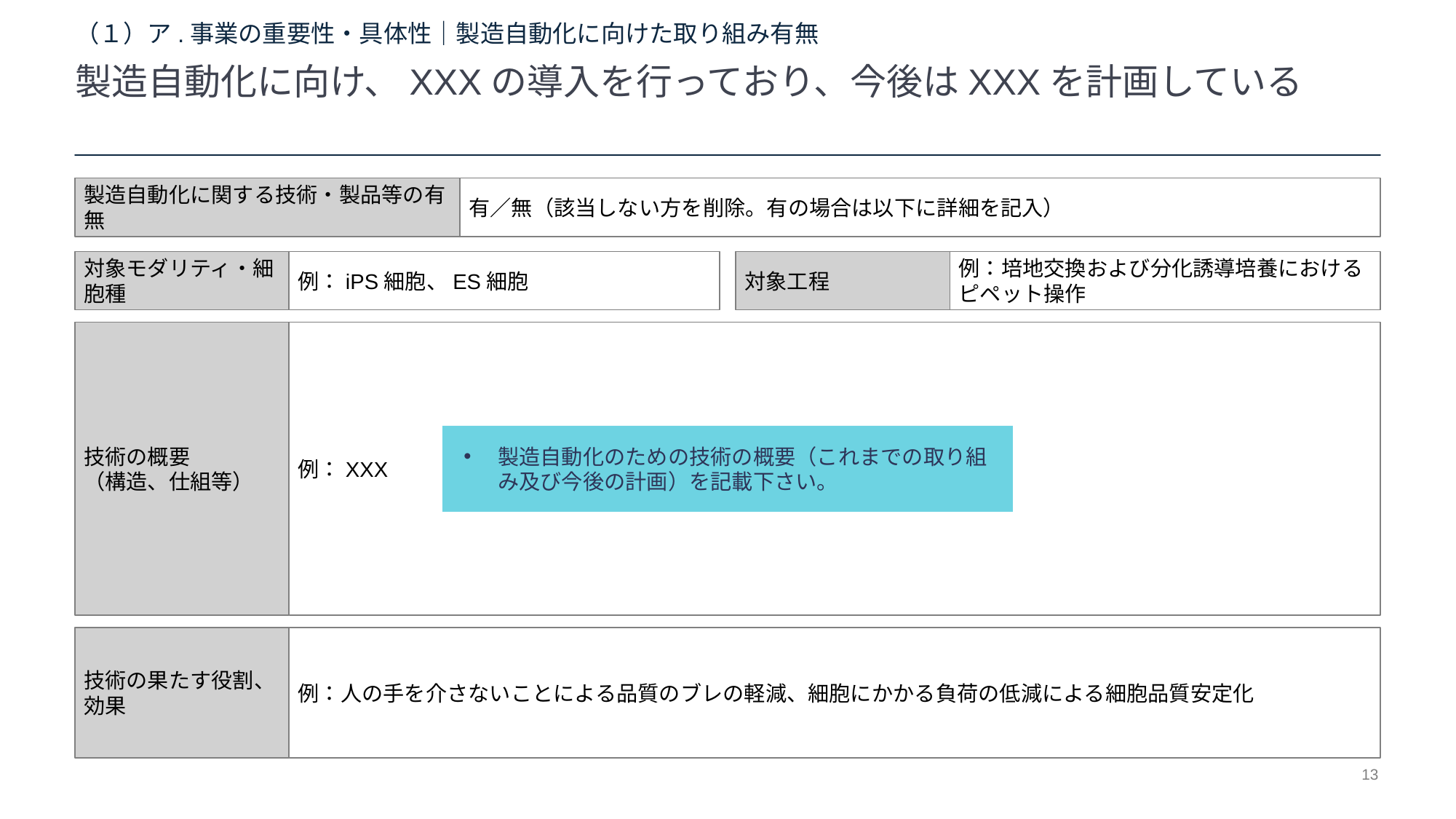

# （１）ア.事業の重要性・具体性｜製造自動化に向けた取り組み有無
製造自動化に向け、XXXの導入を行っており、今後はXXXを計画している
製造自動化に関する技術・製品等の有無
有／無（該当しない方を削除。有の場合は以下に詳細を記入）
対象モダリティ・細胞種
例：iPS細胞、ES細胞
対象工程
例：培地交換および分化誘導培養におけるピペット操作
技術の概要
（構造、仕組等）
例：XXX
製造自動化のための技術の概要（これまでの取り組み及び今後の計画）を記載下さい。
技術の果たす役割、
効果
例：人の手を介さないことによる品質のブレの軽減、細胞にかかる負荷の低減による細胞品質安定化